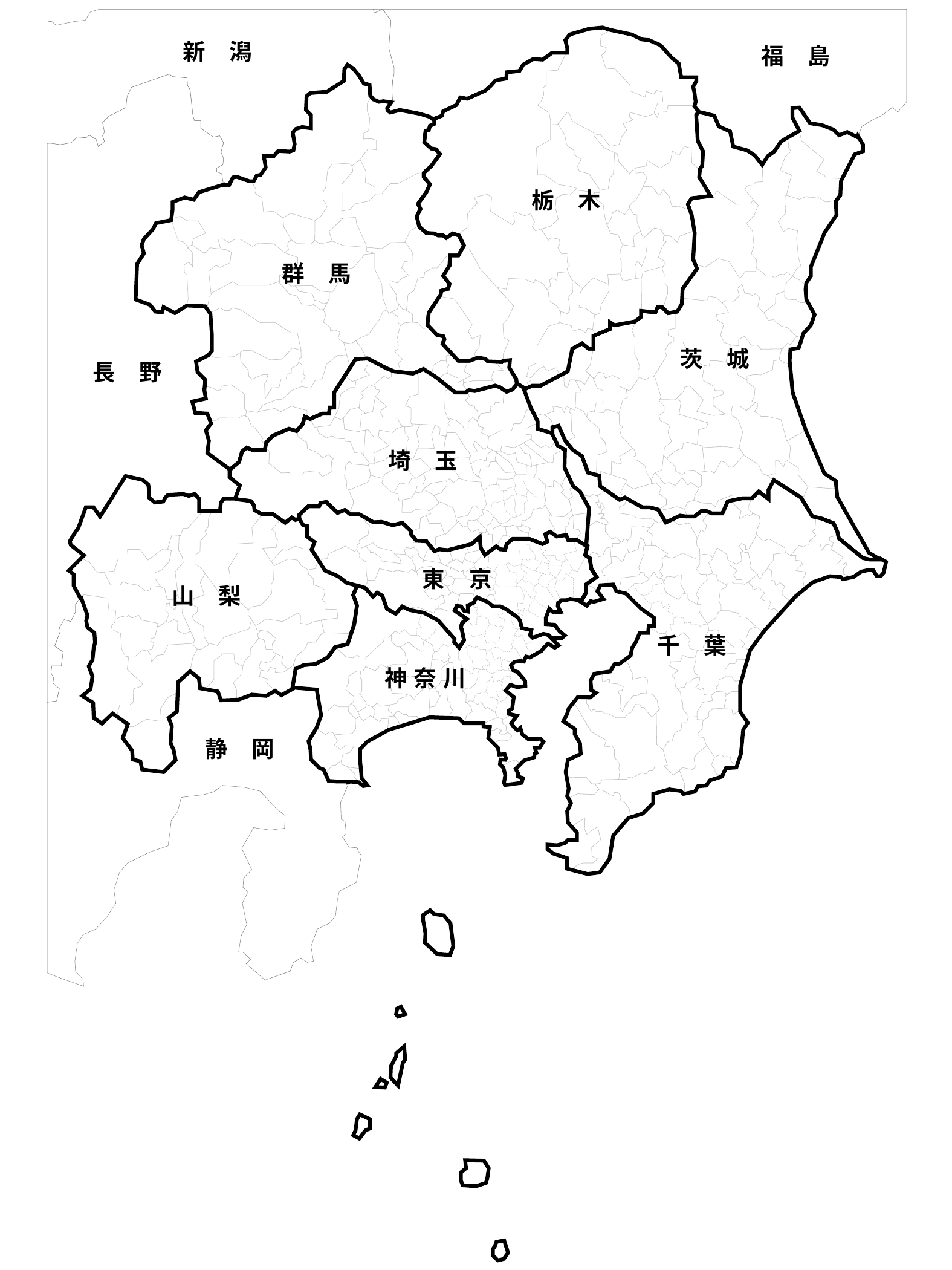

栃　木
新　潟
福　島
長　野
静　岡

群　馬

茨　城

埼　玉

千　葉

山　梨

東　京

神 奈 川